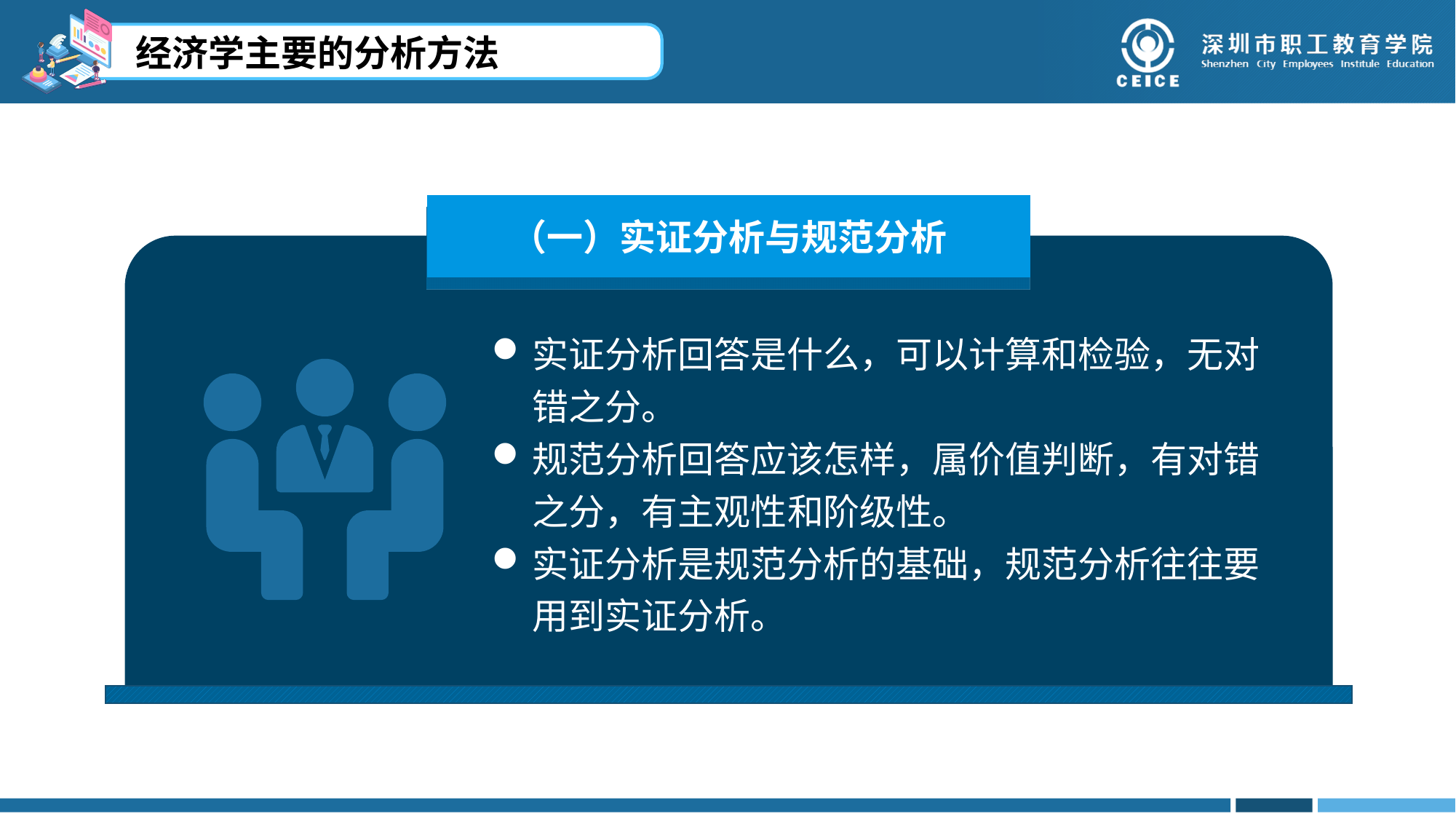

经济学主要的分析方法
（一）实证分析与规范分析

实证分析回答是什么，可以计算和检验，无对错之分。
规范分析回答应该怎样，属价值判断，有对错之分，有主观性和阶级性。
实证分析是规范分析的基础，规范分析往往要用到实证分析。